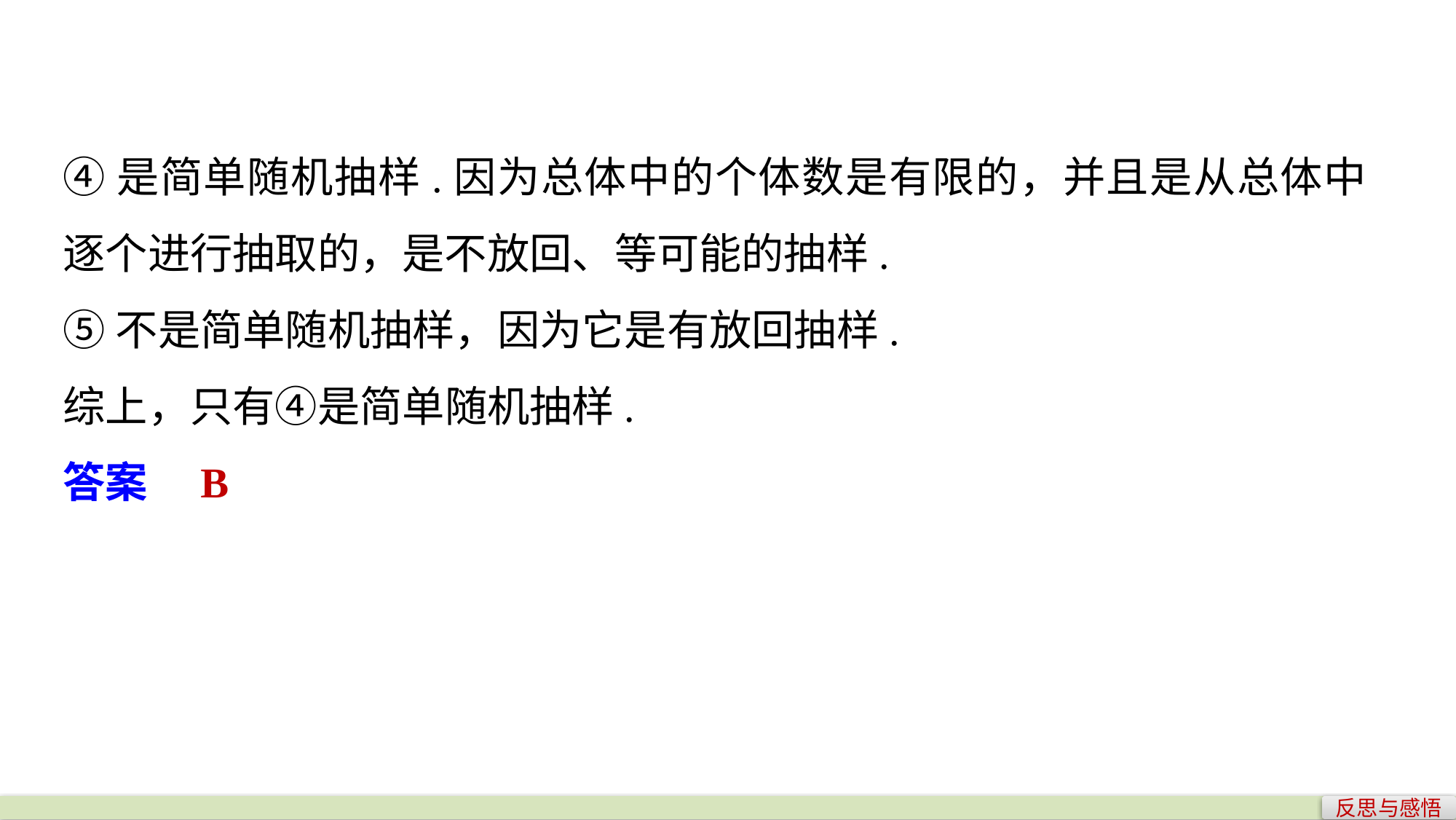

④是简单随机抽样.因为总体中的个体数是有限的，并且是从总体中逐个进行抽取的，是不放回、等可能的抽样.
⑤不是简单随机抽样，因为它是有放回抽样.
综上，只有④是简单随机抽样.
答案　B
反思与感悟